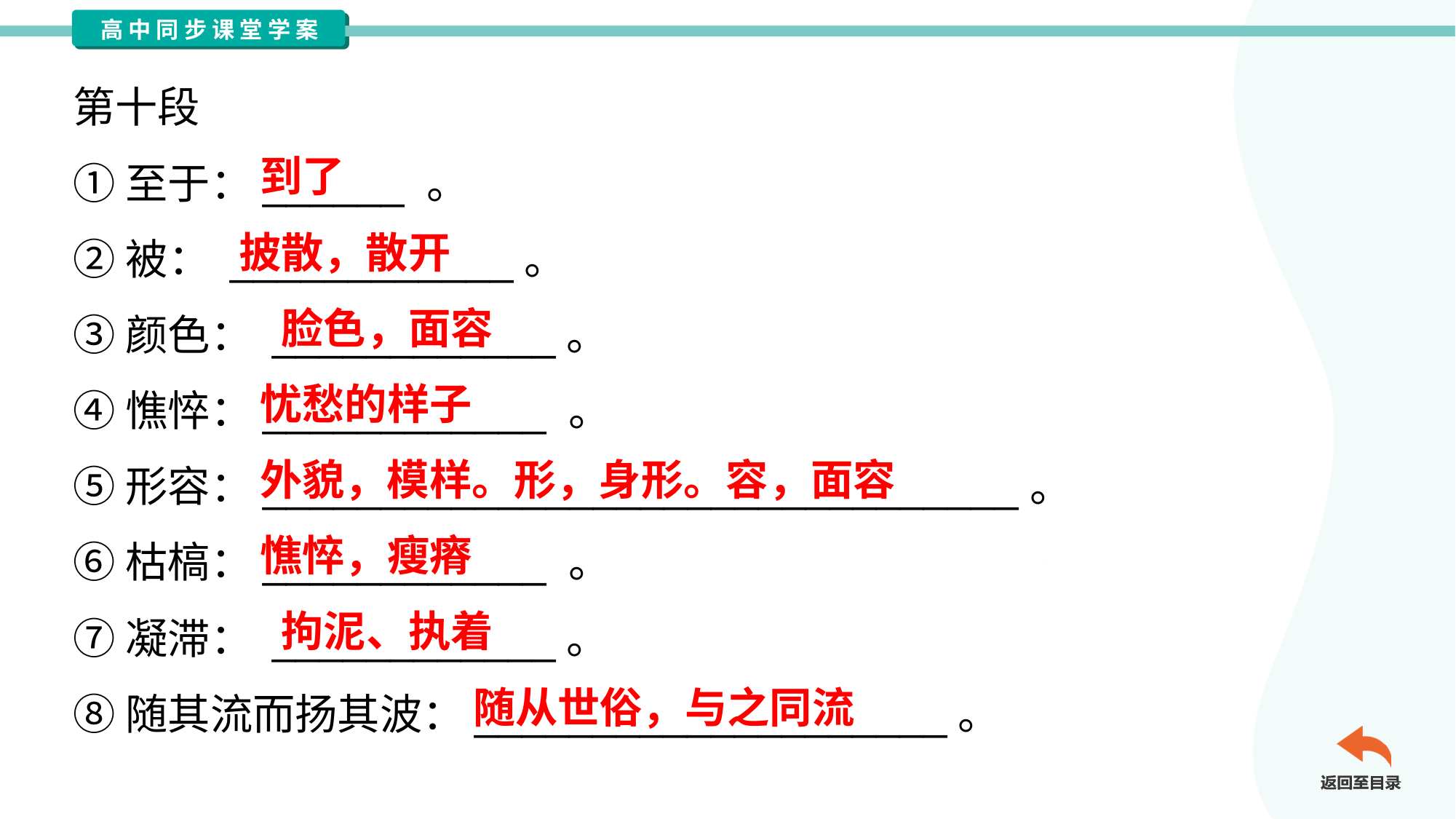

第十段
①至于：______ 。
②被： ____________。
③颜色： ____________。
④憔悴：____________ 。
⑤形容：________________________________。
⑥枯槁：____________ 。
⑦凝滞： ____________。
⑧随其流而扬其波：____________________。
到了
披散，散开
脸色，面容
忧愁的样子
外貌，模样。形，身形。容，面容
憔悴，瘦瘠
拘泥、执着
随从世俗，与之同流